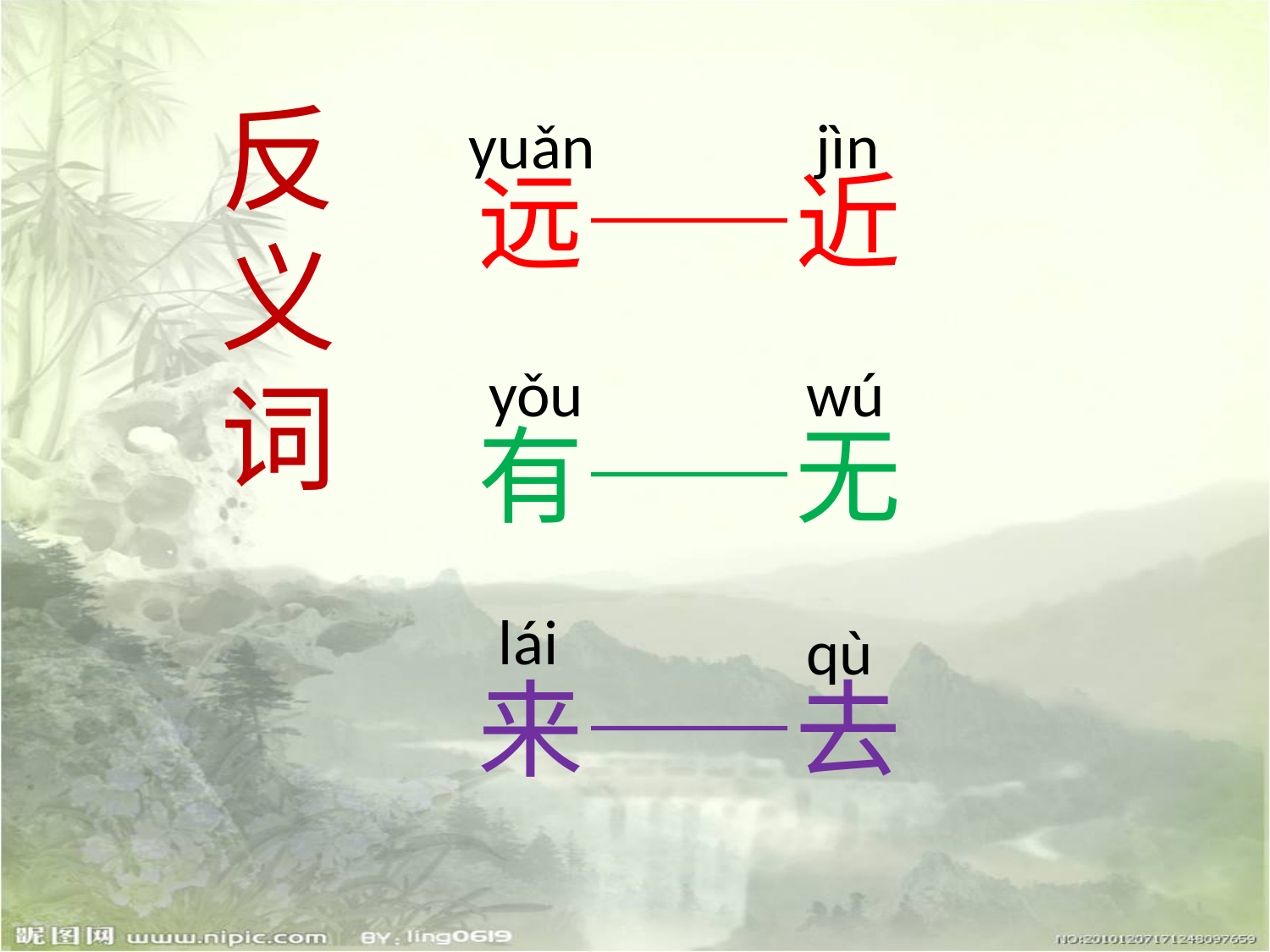

反
义
词
yuǎn
jìn
远——近

有——无

来——去
yǒu
wú
lái
qù